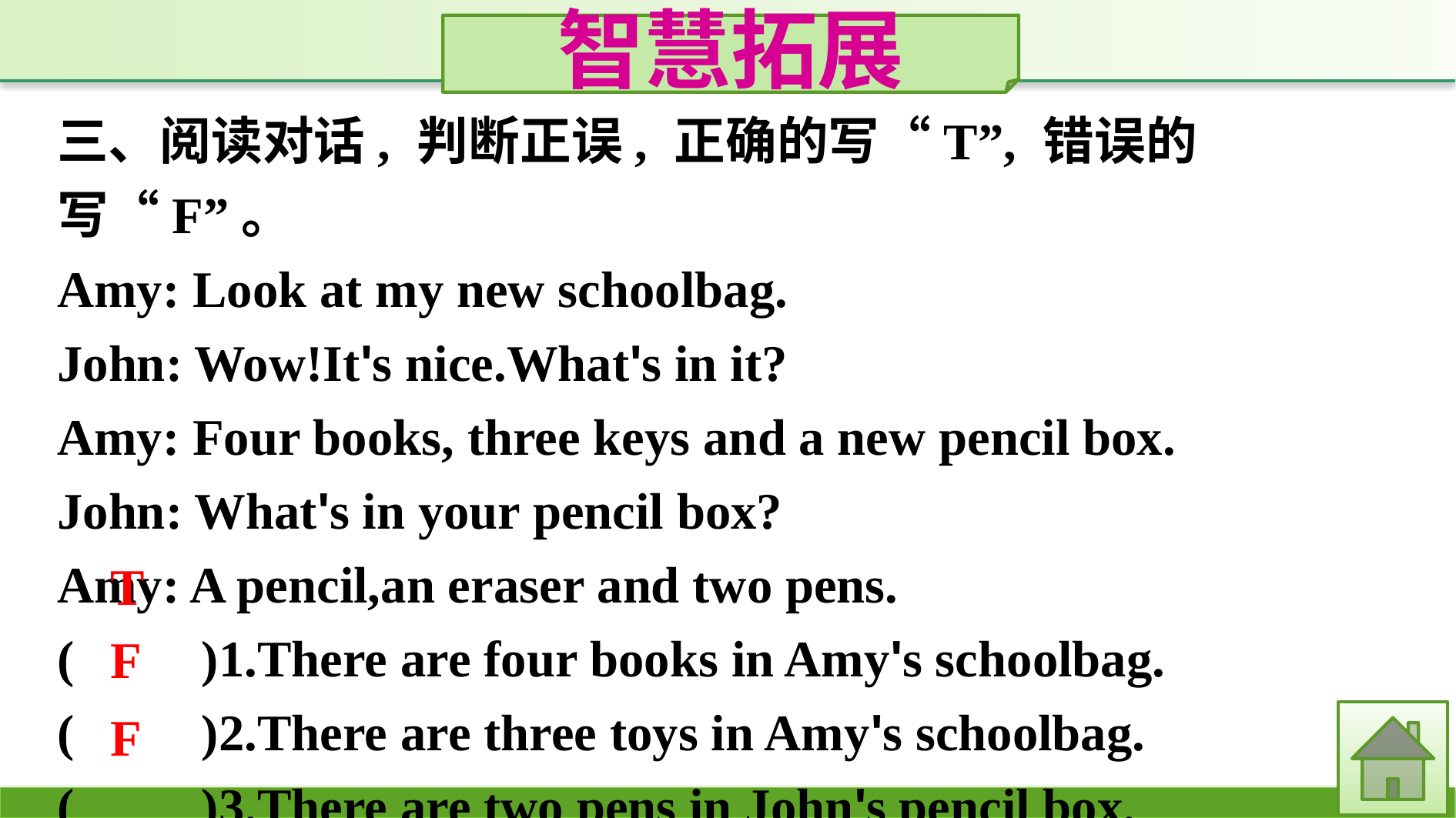

智慧拓展
三、阅读对话, 判断正误, 正确的写“T”, 错误的写“F”。
Amy: Look at my new schoolbag.
John: Wow!It's nice.What's in it?
Amy: Four books, three keys and a new pencil box.
John: What's in your pencil box?
Amy: A pencil,an eraser and two pens.
(　　)1.There are four books in Amy's schoolbag.
(　　)2.There are three toys in Amy's schoolbag.
(　　)3.There are two pens in John's pencil box.
T
F
F